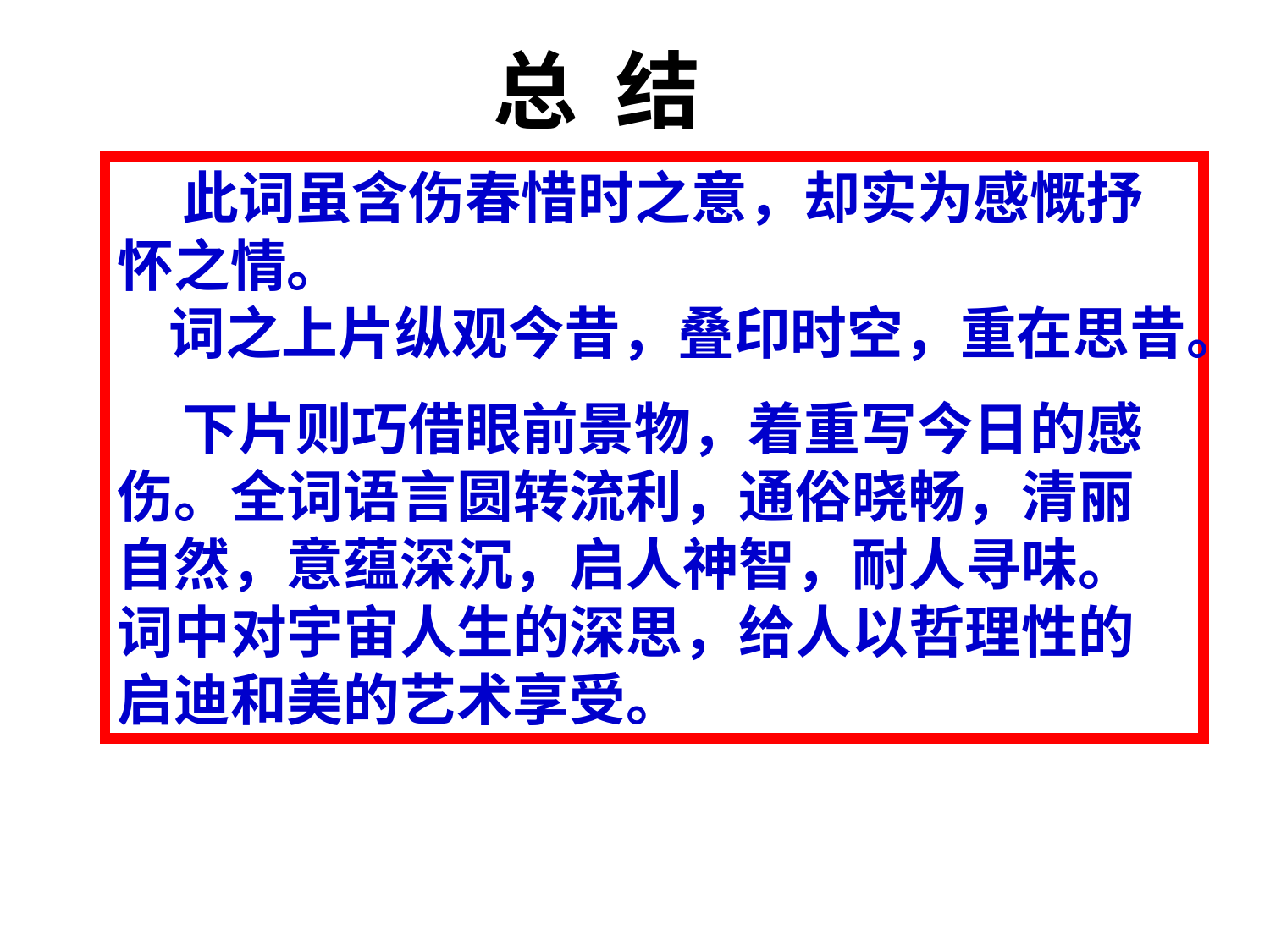

总  结
    此词虽含伤春惜时之意，却实为感慨抒怀之情。
    词之上片纵观今昔，叠印时空，重在思昔。
    下片则巧借眼前景物，着重写今日的感伤。全词语言圆转流利，通俗晓畅，清丽自然，意蕴深沉，启人神智，耐人寻味。词中对宇宙人生的深思，给人以哲理性的启迪和美的艺术享受。